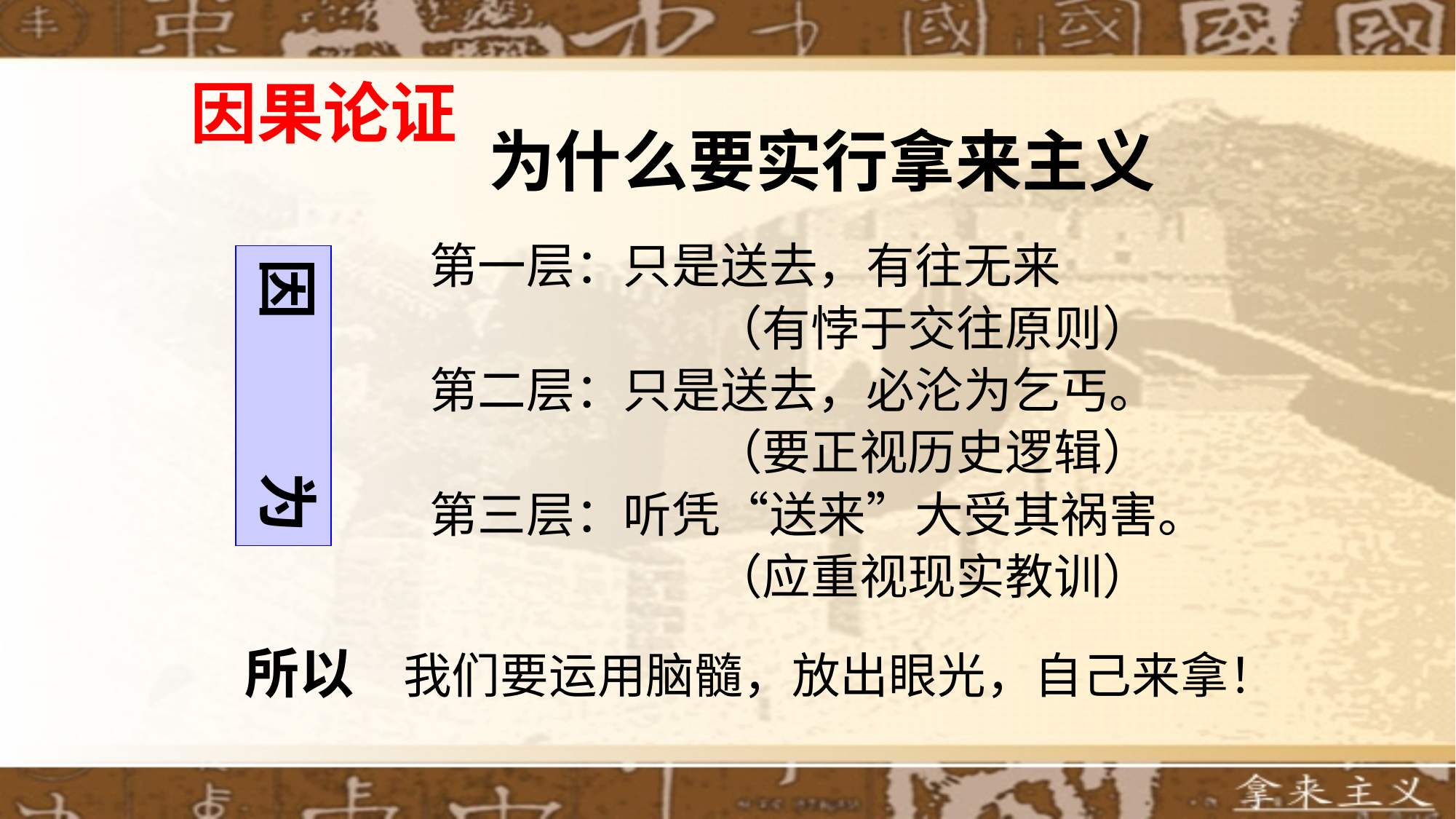

因果论证

# 为什么要实行拿来主义

第一层：只是送去，有往无来
                         （有悖于交往原则）
第二层：只是送去，必沦为乞丐。
                         （要正视历史逻辑）
第三层：听凭“送来”大受其祸害。
                         （应重视现实教训）
因           为
所以    我们要运用脑髓，放出眼光，自己来拿！